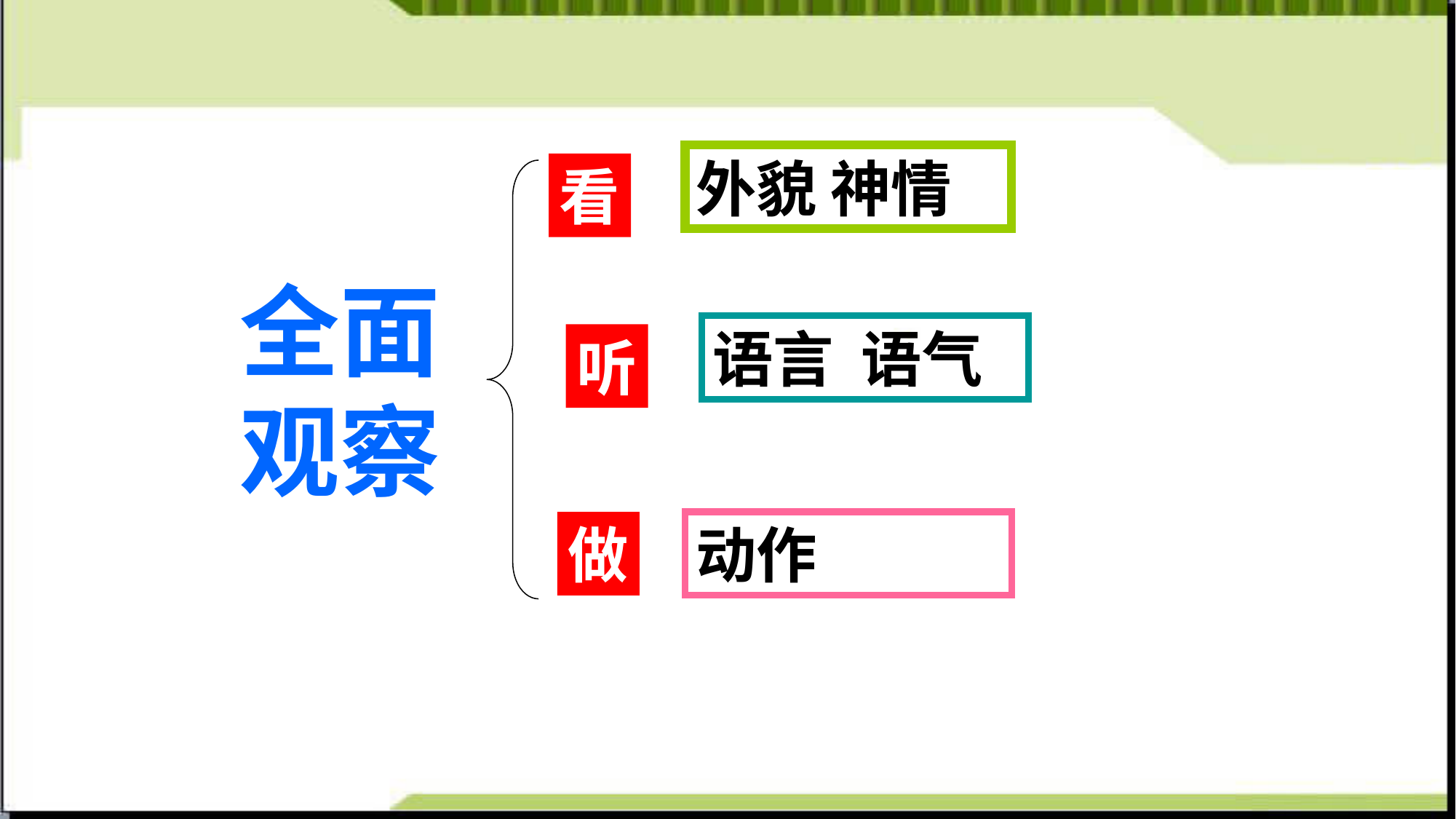

外貌 神情
看

全面观察
语言  语气
听
动作
做